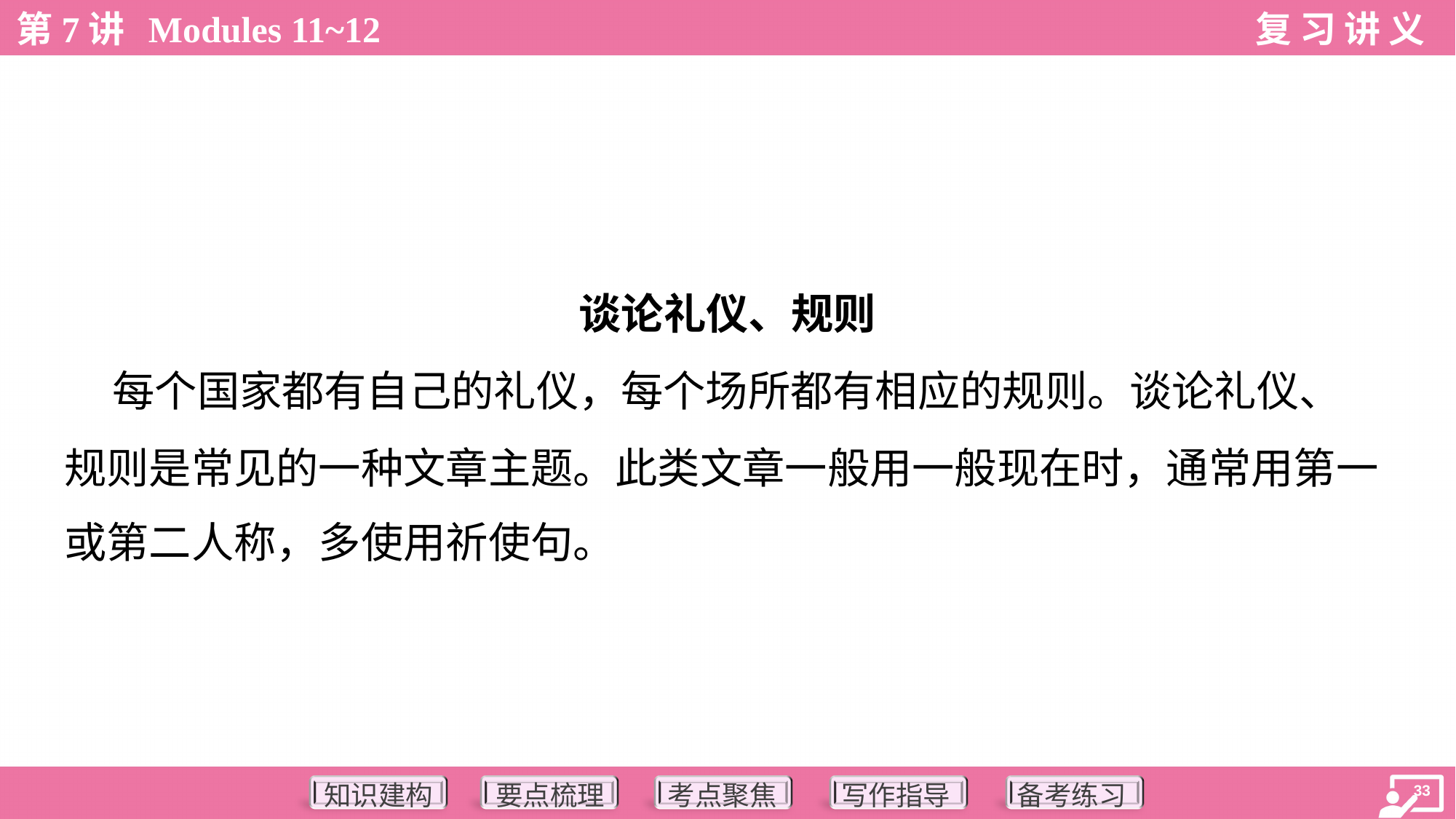

谈论礼仪、规则
    每个国家都有自己的礼仪，每个场所都有相应的规则。谈论礼仪、
规则是常见的一种文章主题。此类文章一般用一般现在时，通常用第一
或第二人称，多使用祈使句。